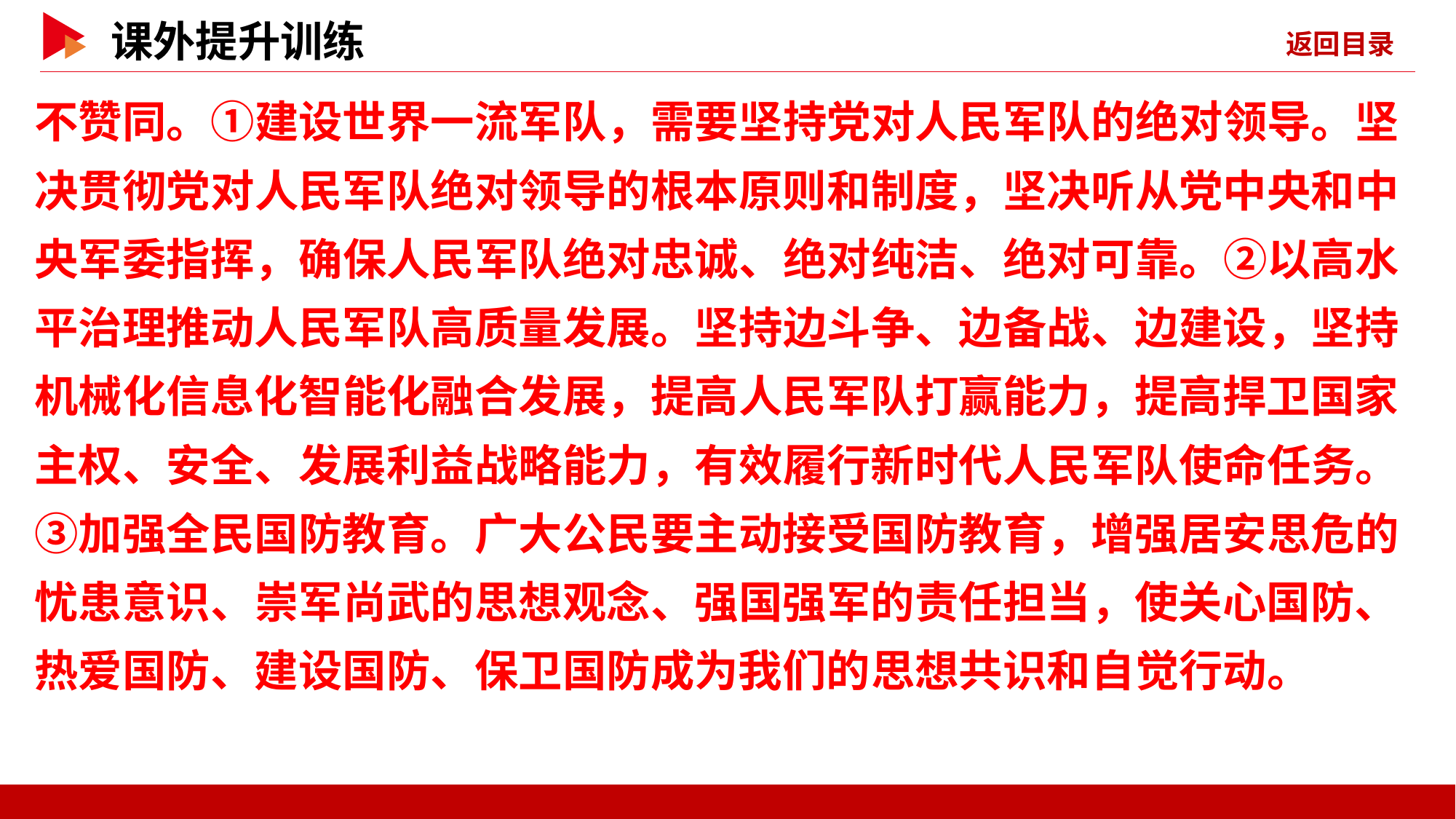

不赞同。①建设世界一流军队，需要坚持党对人民军队的绝对领导。坚决贯彻党对人民军队绝对领导的根本原则和制度，坚决听从党中央和中央军委指挥，确保人民军队绝对忠诚、绝对纯洁、绝对可靠。②以高水平治理推动人民军队高质量发展。坚持边斗争、边备战、边建设，坚持机械化信息化智能化融合发展，提高人民军队打赢能力，提高捍卫国家主权、安全、发展利益战略能力，有效履行新时代人民军队使命任务。③加强全民国防教育。广大公民要主动接受国防教育，增强居安思危的忧患意识、崇军尚武的思想观念、强国强军的责任担当，使关心国防、热爱国防、建设国防、保卫国防成为我们的思想共识和自觉行动。